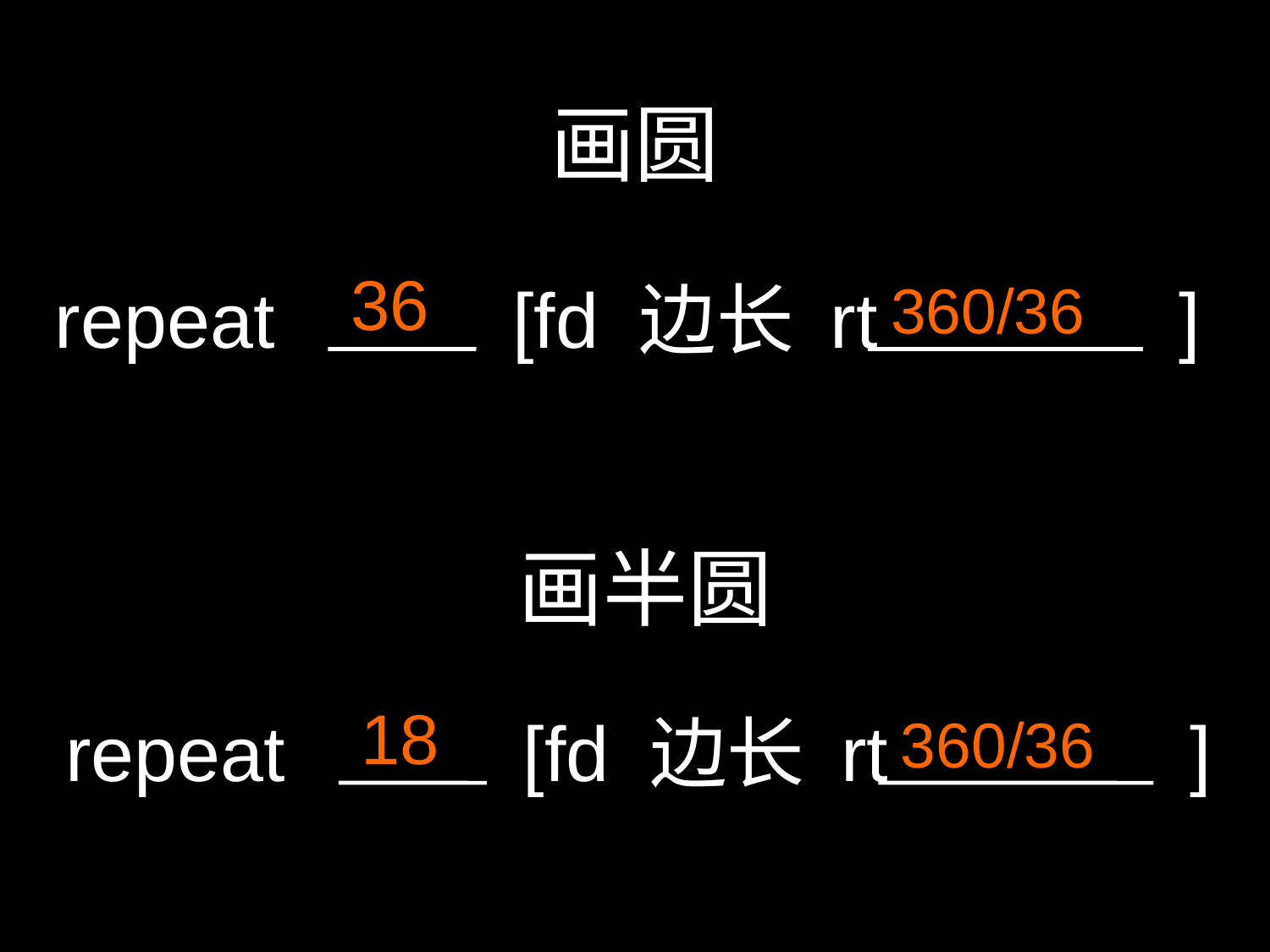

画圆
36
repeat           [fd 边长 rt              ]

360/36
画半圆
18
repeat           [fd 边长 rt              ]

   360/36